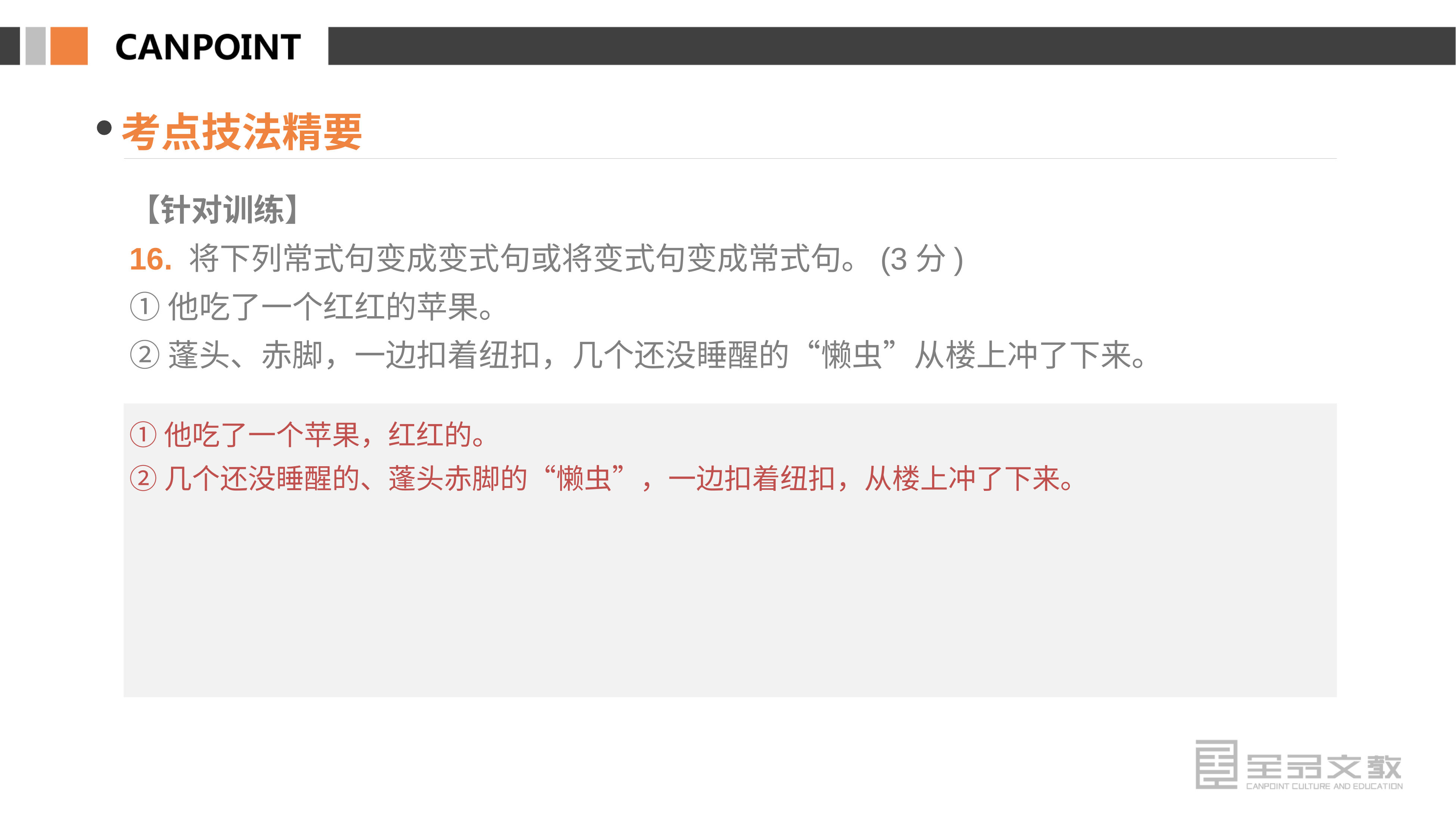

考点技法精要

【针对训练】
16. 将下列常式句变成变式句或将变式句变成常式句。(3分)
①他吃了一个红红的苹果。
②蓬头、赤脚，一边扣着纽扣，几个还没睡醒的“懒虫”从楼上冲了下来。

①他吃了一个苹果，红红的。
②几个还没睡醒的、蓬头赤脚的“懒虫”，一边扣着纽扣，从楼上冲了下来。